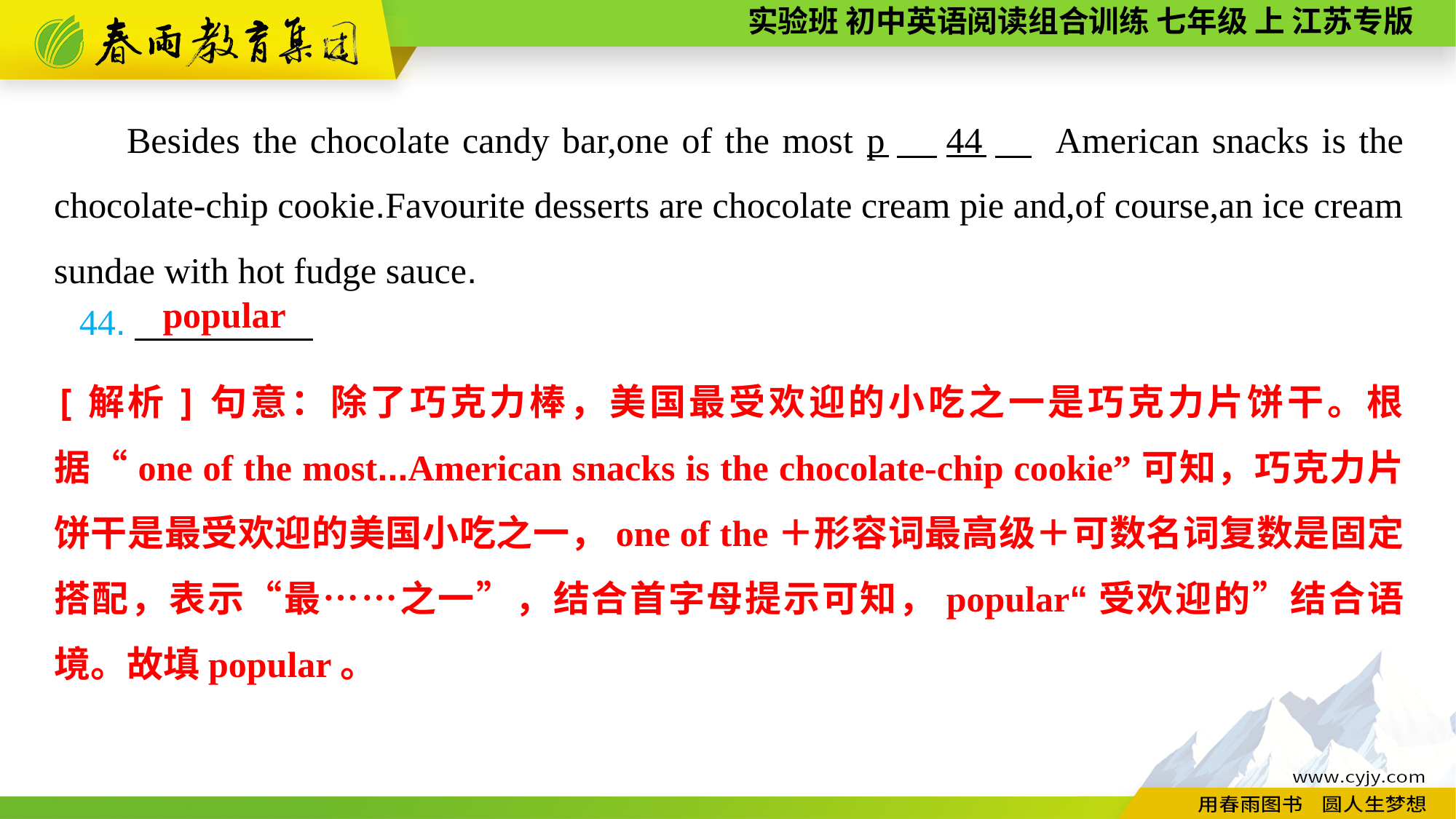

Besides the chocolate candy bar,one of the most p　44　 American snacks is the chocolate-chip cookie.Favourite desserts are chocolate cream pie and,of course,an ice cream sundae with hot fudge sauce.
popular
44.
[解析]句意：除了巧克力棒，美国最受欢迎的小吃之一是巧克力片饼干。根据“one of the most...American snacks is the chocolate-chip cookie”可知，巧克力片饼干是最受欢迎的美国小吃之一，one of the＋形容词最高级＋可数名词复数是固定搭配，表示“最……之一”，结合首字母提示可知，popular“受欢迎的”结合语境。故填popular。